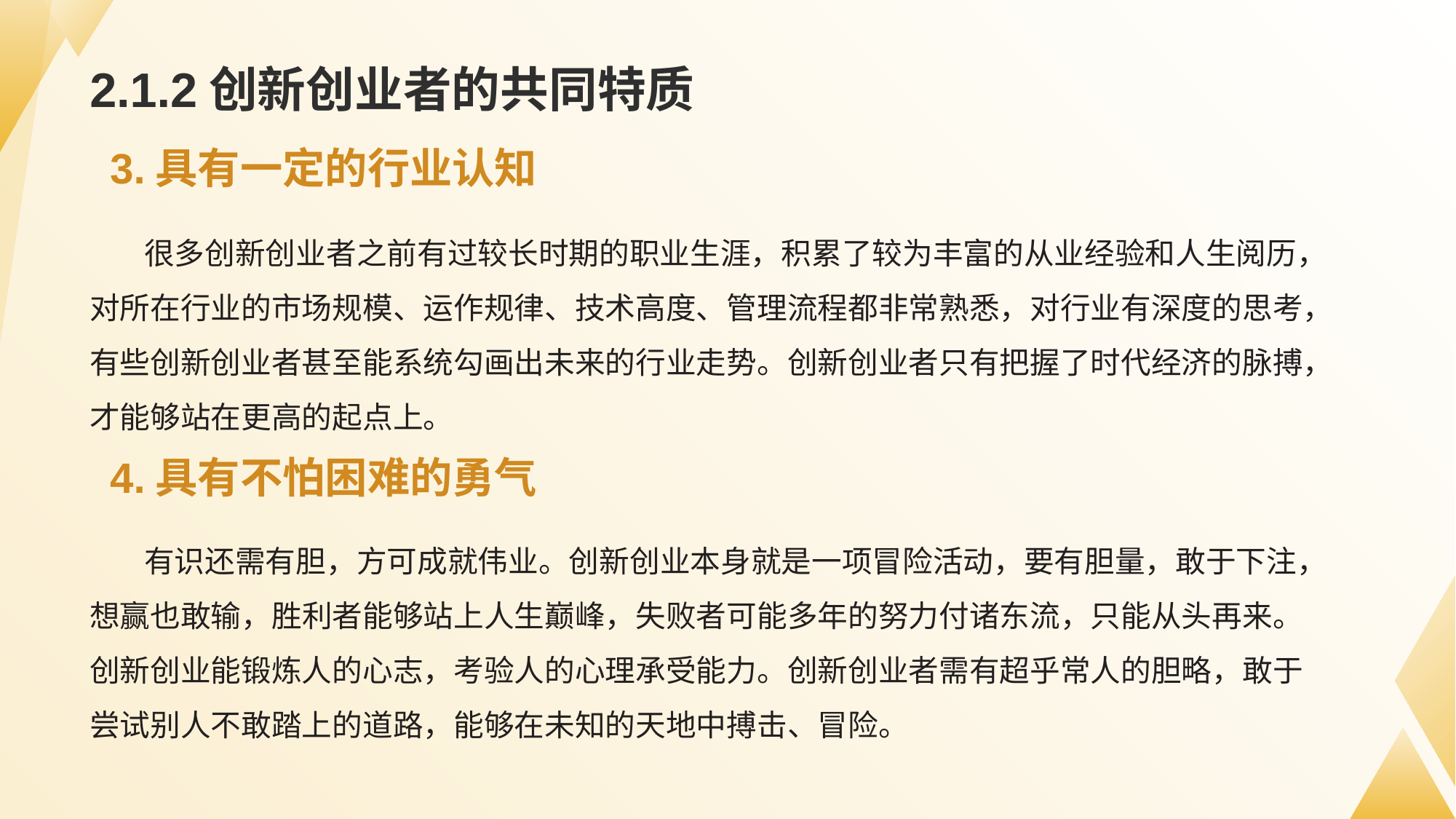

# 2.1.2创新创业者的共同特质
3.具有一定的行业认知
很多创新创业者之前有过较长时期的职业生涯，积累了较为丰富的从业经验和人生阅历，对所在行业的市场规模、运作规律、技术高度、管理流程都非常熟悉，对行业有深度的思考，有些创新创业者甚至能系统勾画出未来的行业走势。创新创业者只有把握了时代经济的脉搏，才能够站在更高的起点上。
4.具有不怕困难的勇气
有识还需有胆，方可成就伟业。创新创业本身就是一项冒险活动，要有胆量，敢于下注，想赢也敢输，胜利者能够站上人生巅峰，失败者可能多年的努力付诸东流，只能从头再来。创新创业能锻炼人的心志，考验人的心理承受能力。创新创业者需有超乎常人的胆略，敢于尝试别人不敢踏上的道路，能够在未知的天地中搏击、冒险。